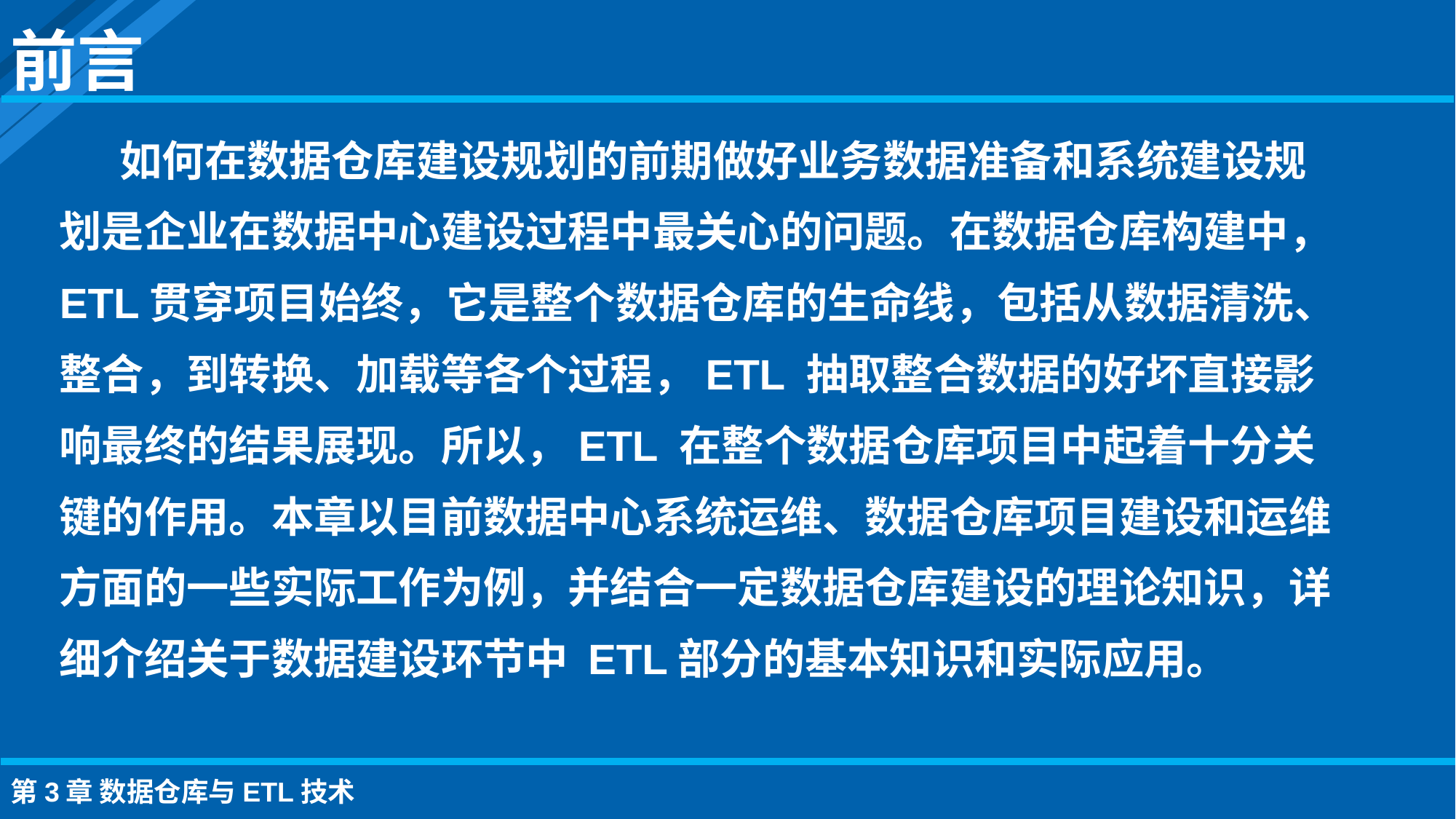

前言

如何在数据仓库建设规划的前期做好业务数据准备和系统建设规划是企业在数据中心建设过程中最关心的问题。在数据仓库构建中，ETL贯穿项目始终，它是整个数据仓库的生命线，包括从数据清洗、整合，到转换、加载等各个过程，ETL 抽取整合数据的好坏直接影响最终的结果展现。所以，ETL 在整个数据仓库项目中起着十分关键的作用。本章以目前数据中心系统运维、数据仓库项目建设和运维方面的一些实际工作为例，并结合一定数据仓库建设的理论知识，详细介绍关于数据建设环节中 ETL部分的基本知识和实际应用。
第3章 数据仓库与ETL技术